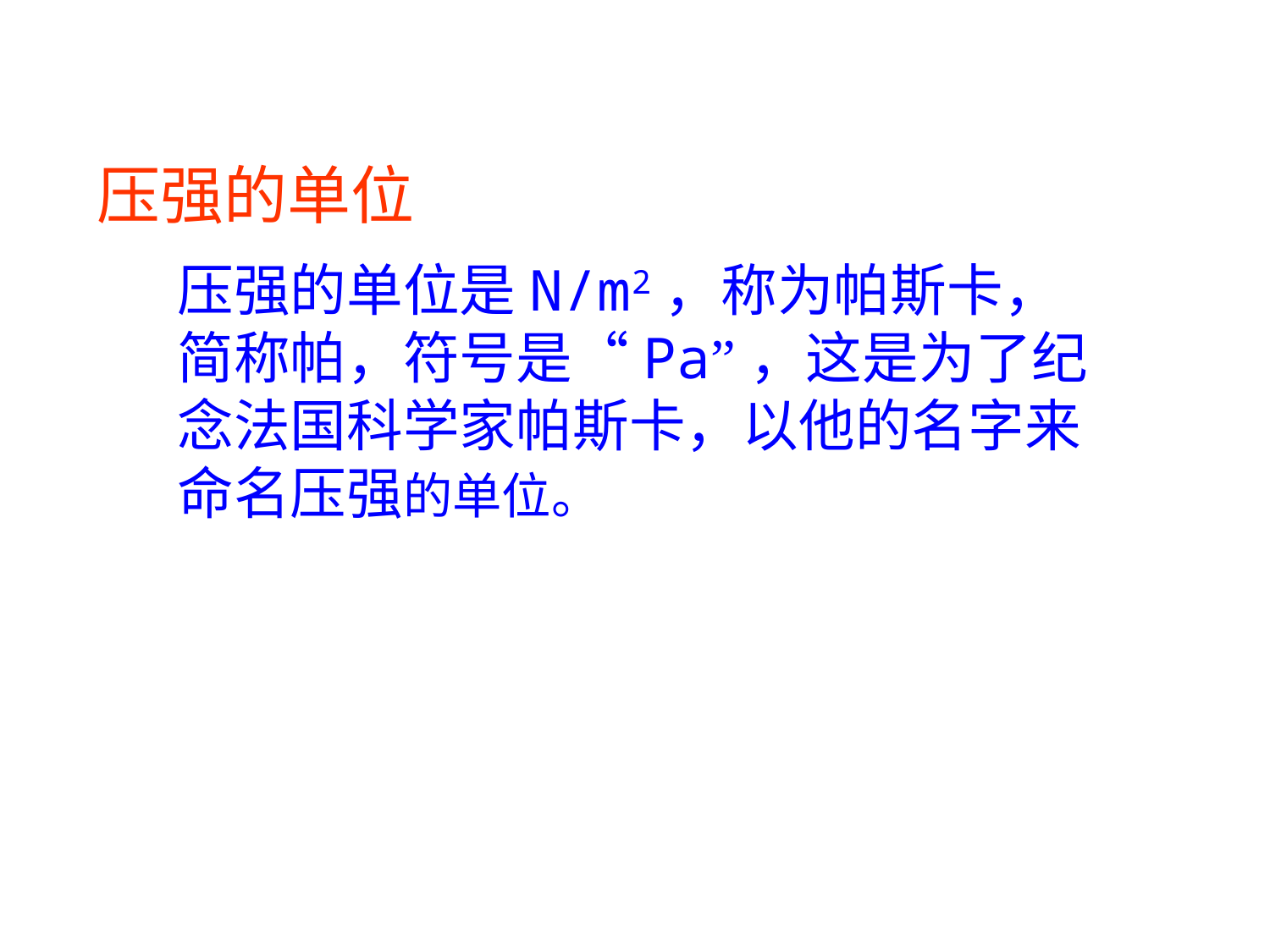

压强的单位
压强的单位是N/m2，称为帕斯卡，简称帕，符号是“Pa”，这是为了纪念法国科学家帕斯卡，以他的名字来命名压强的单位。